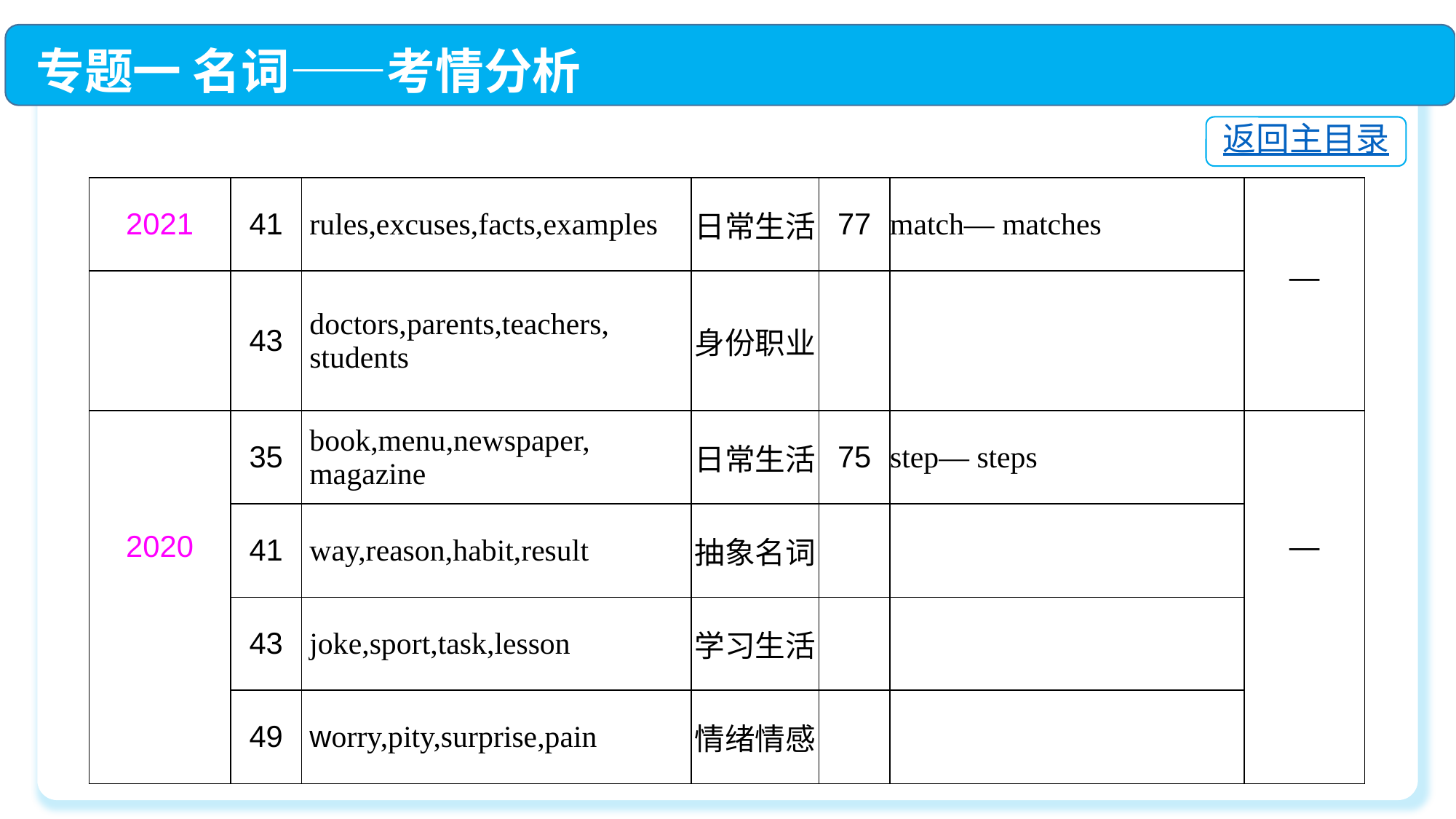

专题一 名词——考情分析

返回主目录
| 2021 | 41 | rules,excuses,facts,examples | 日常生活 | 77 | match— matches | — |
| --- | --- | --- | --- | --- | --- | --- |
|  | 43 | doctors,parents,teachers, students | 身份职业 |  |  |  |
| 2020 | 35 | book,menu,newspaper, magazine | 日常生活 | 75 | step— steps | — |
|  | 41 | way,reason,habit,result | 抽象名词 |  |  |  |
|  | 43 | joke,sport,task,lesson | 学习生活 |  |  |  |
|  | 49 | worry,pity,surprise,pain | 情绪情感 |  |  |  |